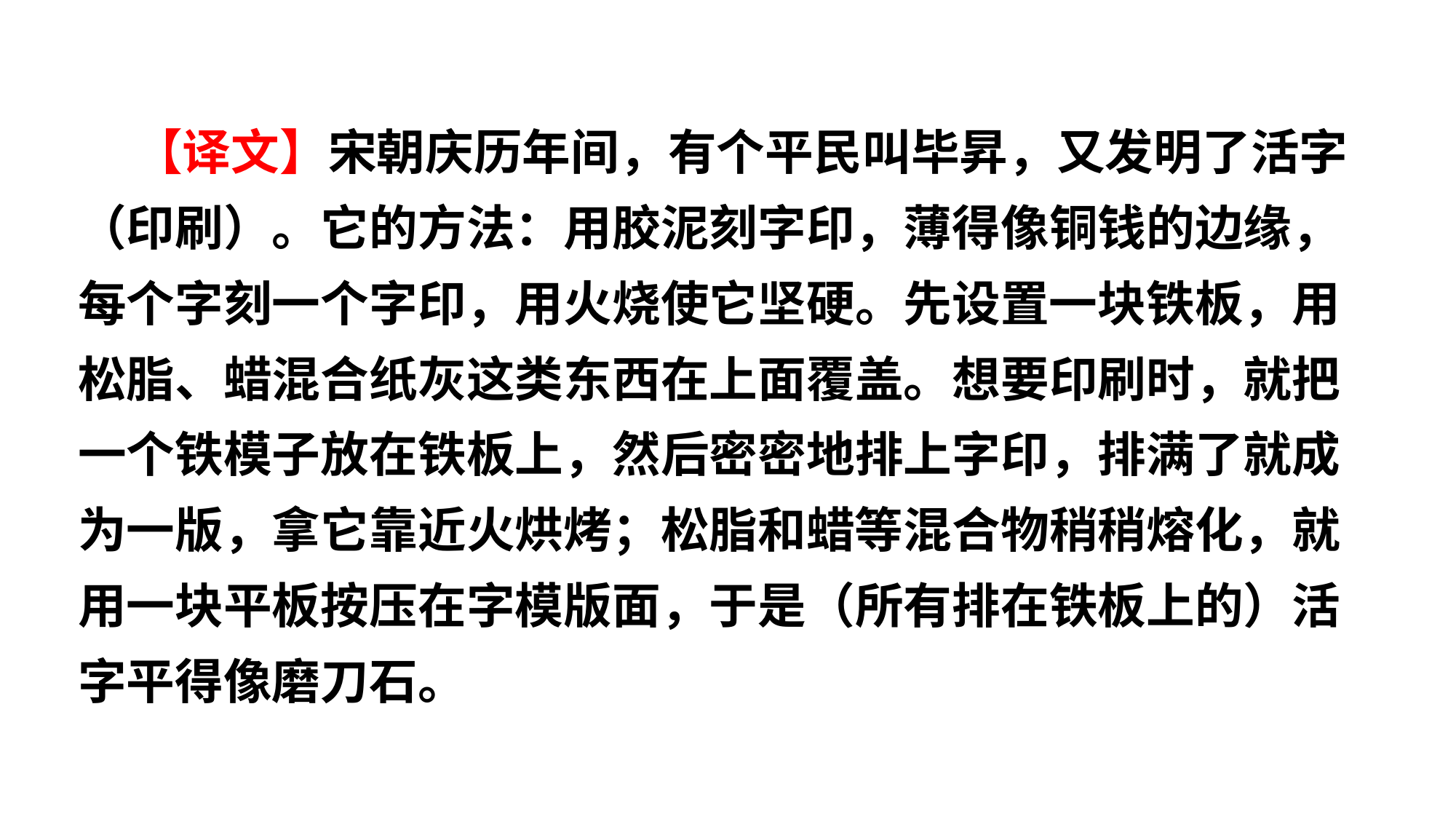

【译文】宋朝庆历年间，有个平民叫毕昇，又发明了活字（印刷）。它的方法：用胶泥刻字印，薄得像铜钱的边缘，每个字刻一个字印，用火烧使它坚硬。先设置一块铁板，用松脂、蜡混合纸灰这类东西在上面覆盖。想要印刷时，就把一个铁模子放在铁板上，然后密密地排上字印，排满了就成为一版，拿它靠近火烘烤；松脂和蜡等混合物稍稍熔化，就用一块平板按压在字模版面，于是（所有排在铁板上的）活字平得像磨刀石。